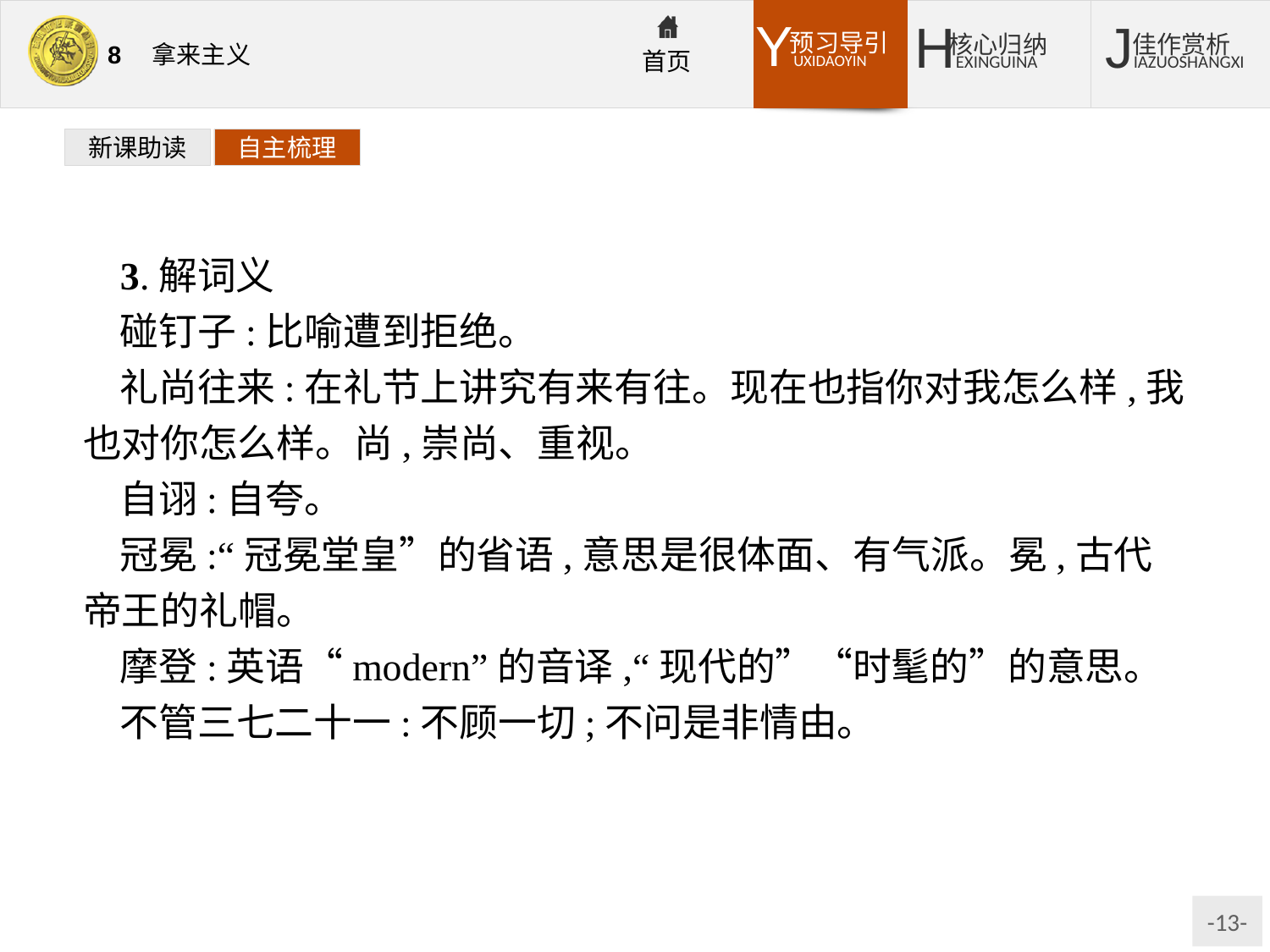

新课助读
自主梳理
3.解词义
碰钉子:比喻遭到拒绝。
礼尚往来:在礼节上讲究有来有往。现在也指你对我怎么样,我也对你怎么样。尚,崇尚、重视。
自诩:自夸。
冠冕:“冠冕堂皇”的省语,意思是很体面、有气派。冕,古代帝王的礼帽。
摩登:英语“modern”的音译,“现代的”“时髦的”的意思。
不管三七二十一:不顾一切;不问是非情由。